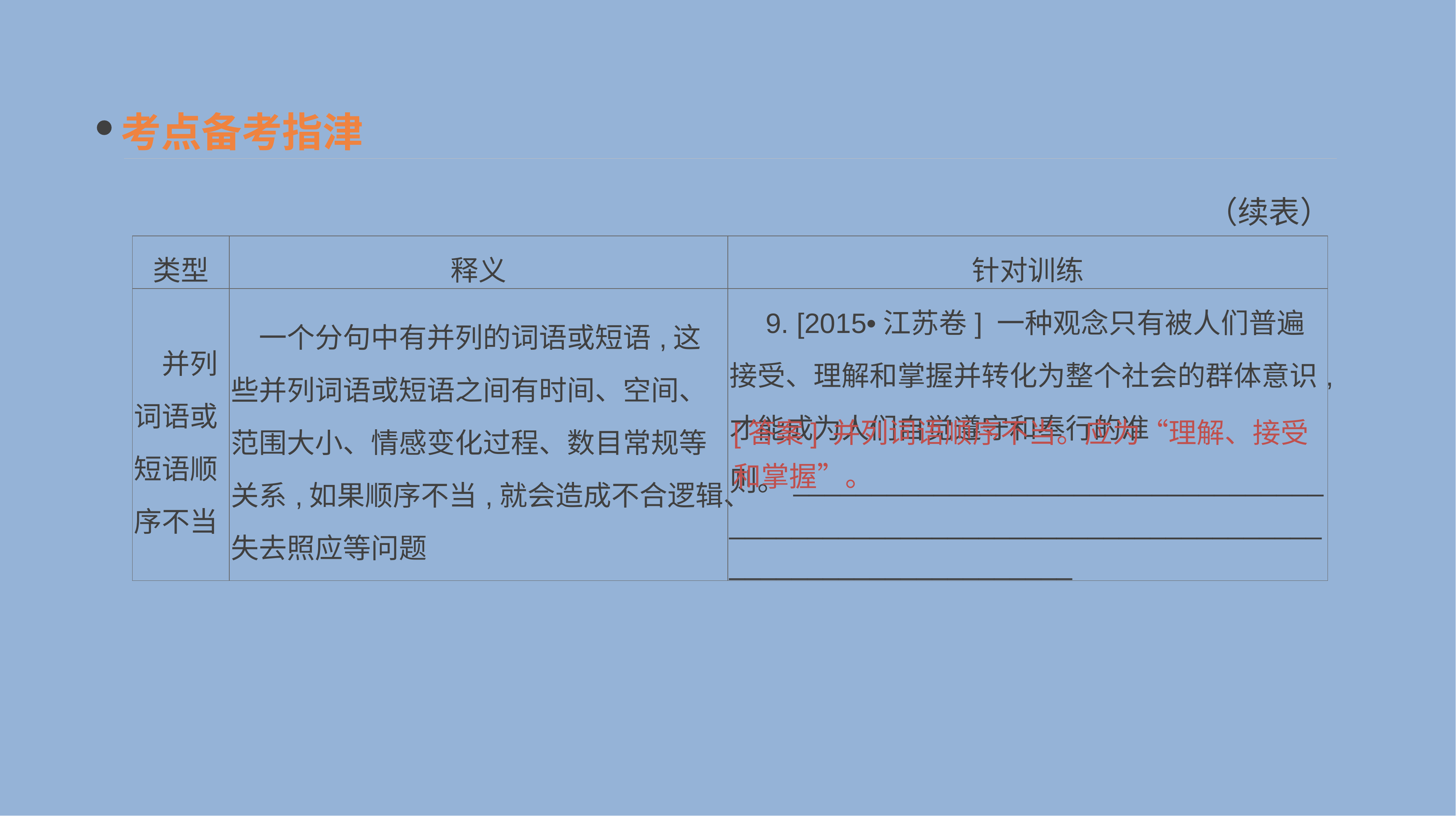

考点备考指津

（续表）
| 类型 | 释义 | 针对训练 |
| --- | --- | --- |
| 并列词语或短语顺序不当 | 一个分句中有并列的词语或短语,这些并列词语或短语之间有时间、空间、范围大小、情感变化过程、数目常规等关系,如果顺序不当,就会造成不合逻辑、失去照应等问题 | 9. [2015•江苏卷] 一种观念只有被人们普遍接受、理解和掌握并转化为整个社会的群体意识,才能成为人们自觉遵守和奉行的准则。\_\_\_\_\_\_\_\_\_\_\_\_\_\_\_\_\_\_\_\_\_\_\_\_\_\_\_\_\_\_\_\_\_\_\_\_\_\_\_\_\_\_\_\_\_\_\_\_\_\_\_\_\_\_\_\_\_\_\_\_\_\_\_\_\_\_\_\_\_\_\_\_\_\_\_\_\_\_\_\_\_\_\_\_\_\_\_\_\_\_\_\_\_\_ |
[答案] 并列词语顺序不当。应为“理解、接受和掌握”。